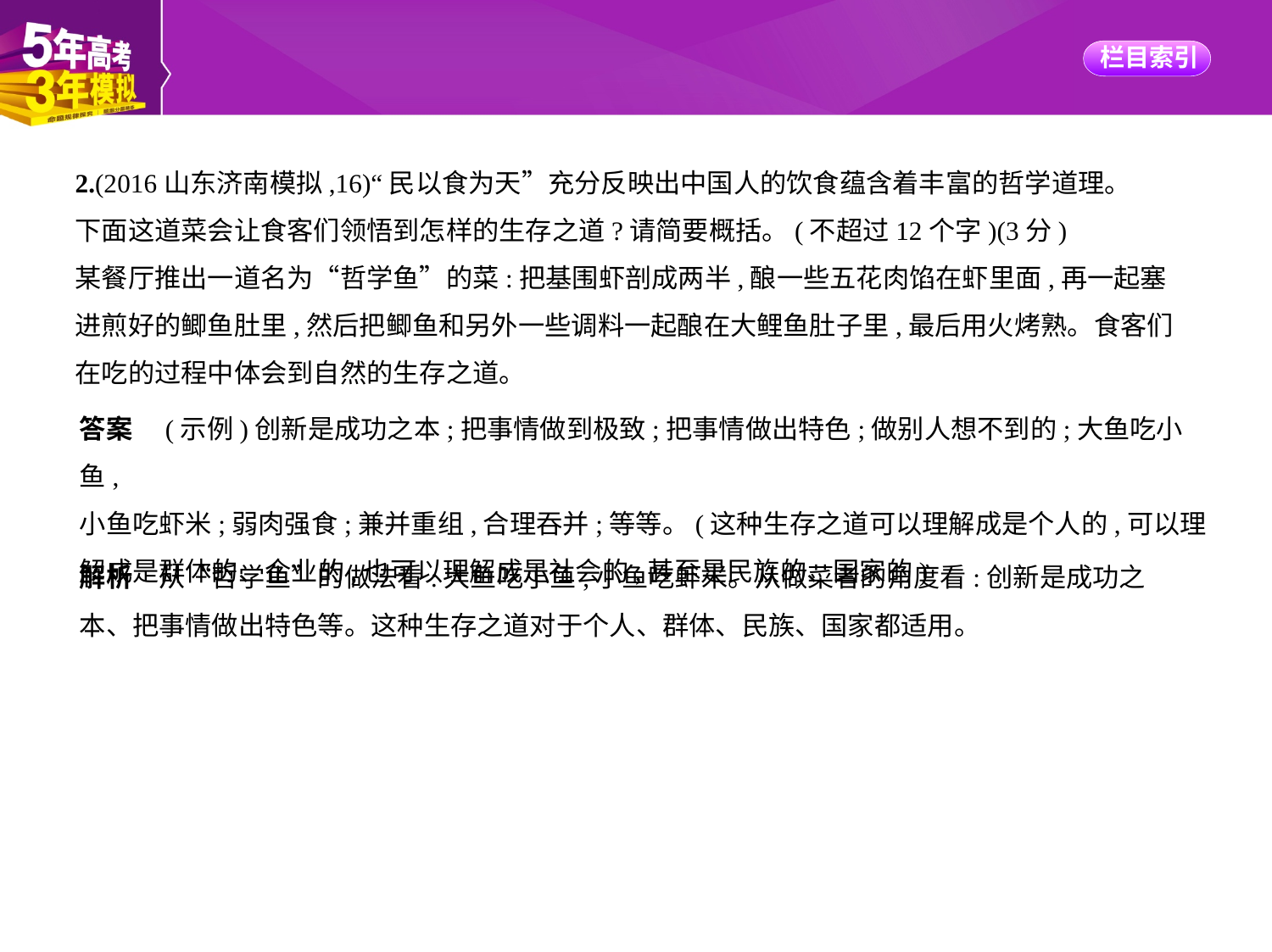

2.(2016山东济南模拟,16)“民以食为天”充分反映出中国人的饮食蕴含着丰富的哲学道理。
下面这道菜会让食客们领悟到怎样的生存之道?请简要概括。(不超过12个字)(3分)
某餐厅推出一道名为“哲学鱼”的菜:把基围虾剖成两半,酿一些五花肉馅在虾里面,再一起塞
进煎好的鲫鱼肚里,然后把鲫鱼和另外一些调料一起酿在大鲤鱼肚子里,最后用火烤熟。食客们
在吃的过程中体会到自然的生存之道。
答案　(示例)创新是成功之本;把事情做到极致;把事情做出特色;做别人想不到的;大鱼吃小鱼,
小鱼吃虾米;弱肉强食;兼并重组,合理吞并;等等。(这种生存之道可以理解成是个人的,可以理
解成是群体的、企业的,也可以理解成是社会的,甚至是民族的、国家的)
解析　从“哲学鱼”的做法看:大鱼吃小鱼,小鱼吃虾米。从做菜者的角度看:创新是成功之
本、把事情做出特色等。这种生存之道对于个人、群体、民族、国家都适用。